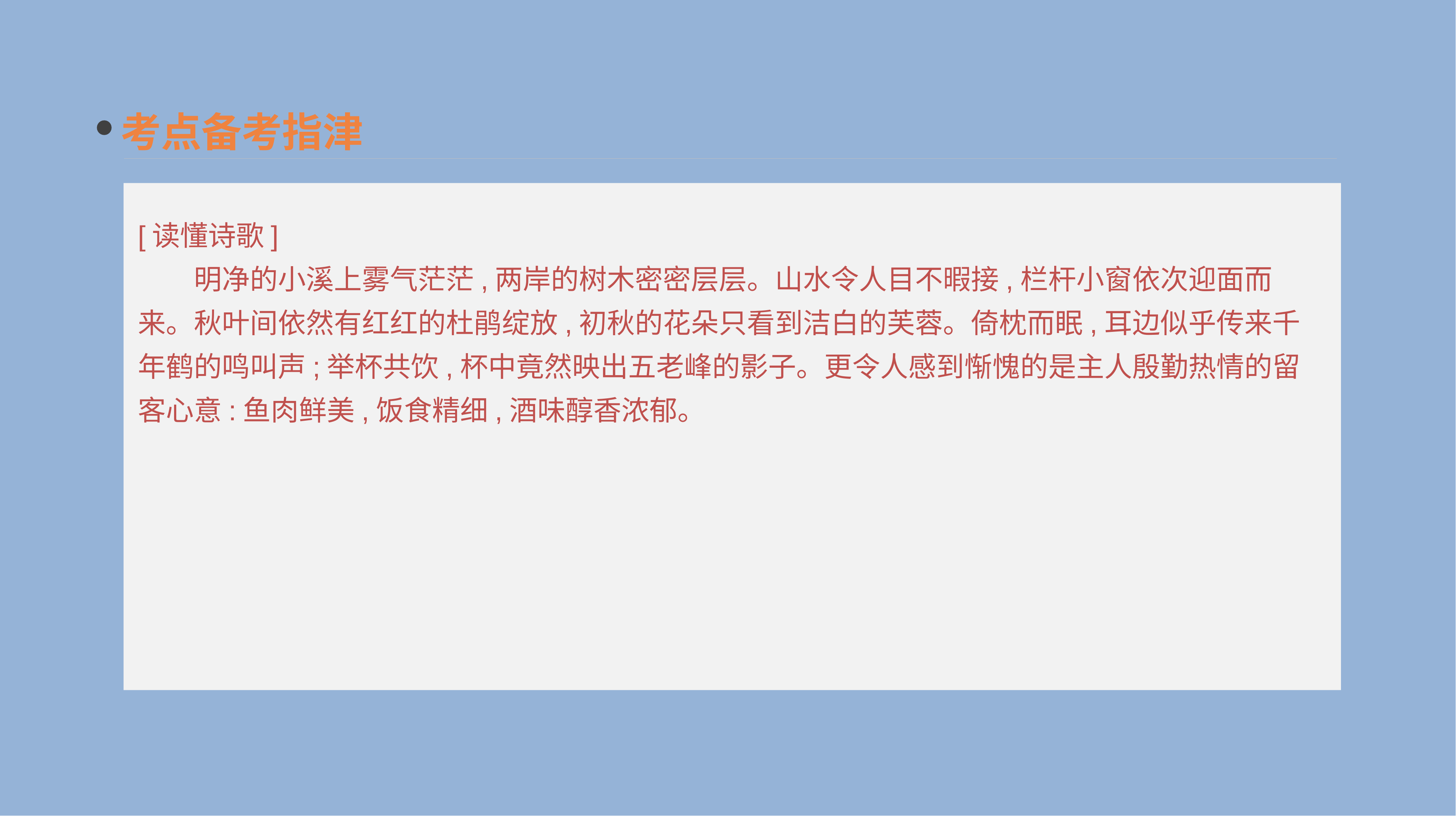

考点备考指津

[读懂诗歌]
　　明净的小溪上雾气茫茫,两岸的树木密密层层。山水令人目不暇接,栏杆小窗依次迎面而来。秋叶间依然有红红的杜鹃绽放,初秋的花朵只看到洁白的芙蓉。倚枕而眠,耳边似乎传来千年鹤的鸣叫声;举杯共饮,杯中竟然映出五老峰的影子。更令人感到惭愧的是主人殷勤热情的留客心意:鱼肉鲜美,饭食精细,酒味醇香浓郁。